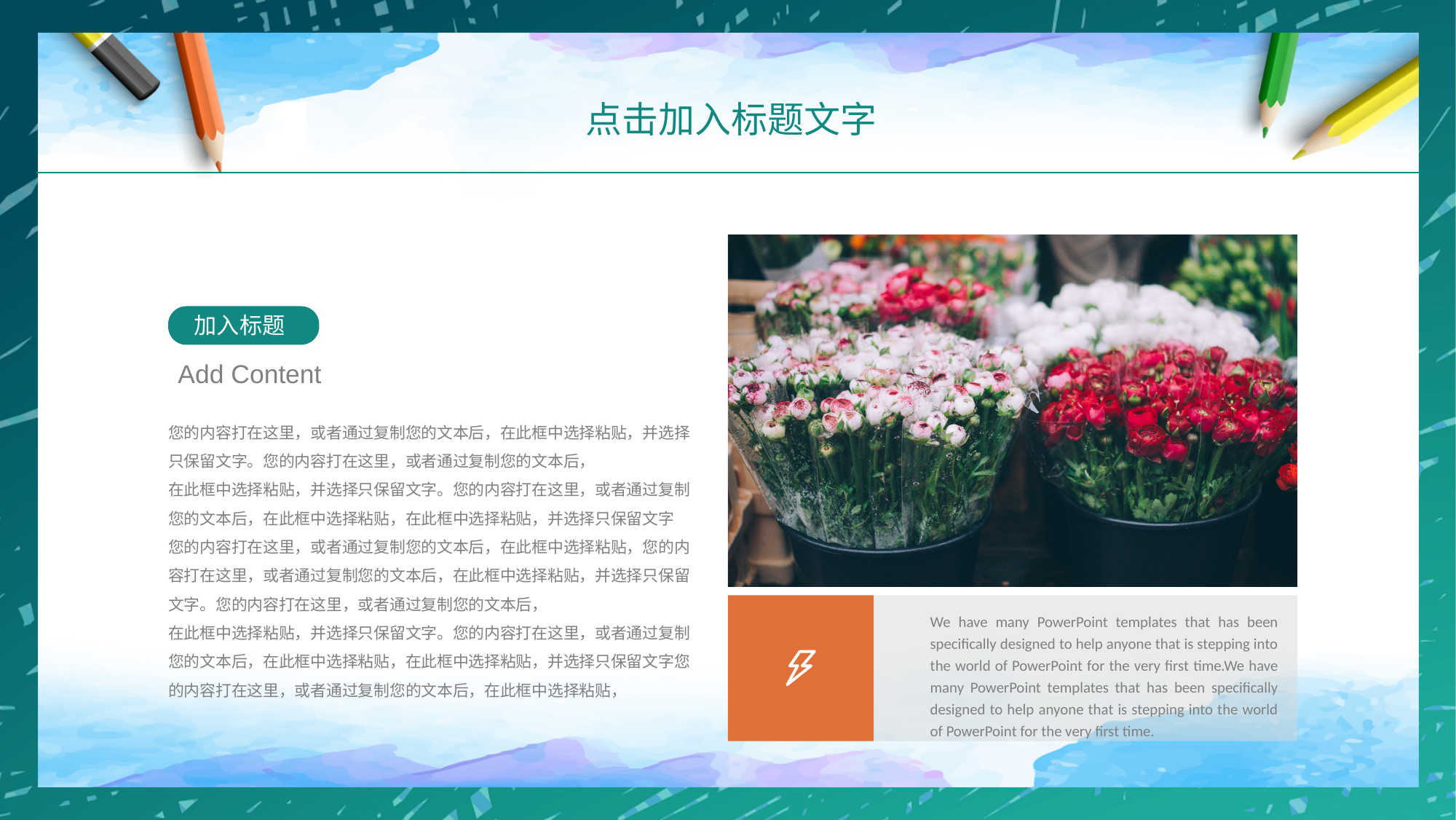

点击加入标题文字

We have many PowerPoint templates that has been specifically designed to help anyone that is stepping into the world of PowerPoint for the very first time.We have many PowerPoint templates that has been specifically designed to help anyone that is stepping into the world of PowerPoint for the very first time.

加入标题

Add Content
您的内容打在这里，或者通过复制您的文本后，在此框中选择粘贴，并选择只保留文字。您的内容打在这里，或者通过复制您的文本后，
在此框中选择粘贴，并选择只保留文字。您的内容打在这里，或者通过复制您的文本后，在此框中选择粘贴，在此框中选择粘贴，并选择只保留文字
您的内容打在这里，或者通过复制您的文本后，在此框中选择粘贴，您的内容打在这里，或者通过复制您的文本后，在此框中选择粘贴，并选择只保留文字。您的内容打在这里，或者通过复制您的文本后，
在此框中选择粘贴，并选择只保留文字。您的内容打在这里，或者通过复制您的文本后，在此框中选择粘贴，在此框中选择粘贴，并选择只保留文字您的内容打在这里，或者通过复制您的文本后，在此框中选择粘贴，